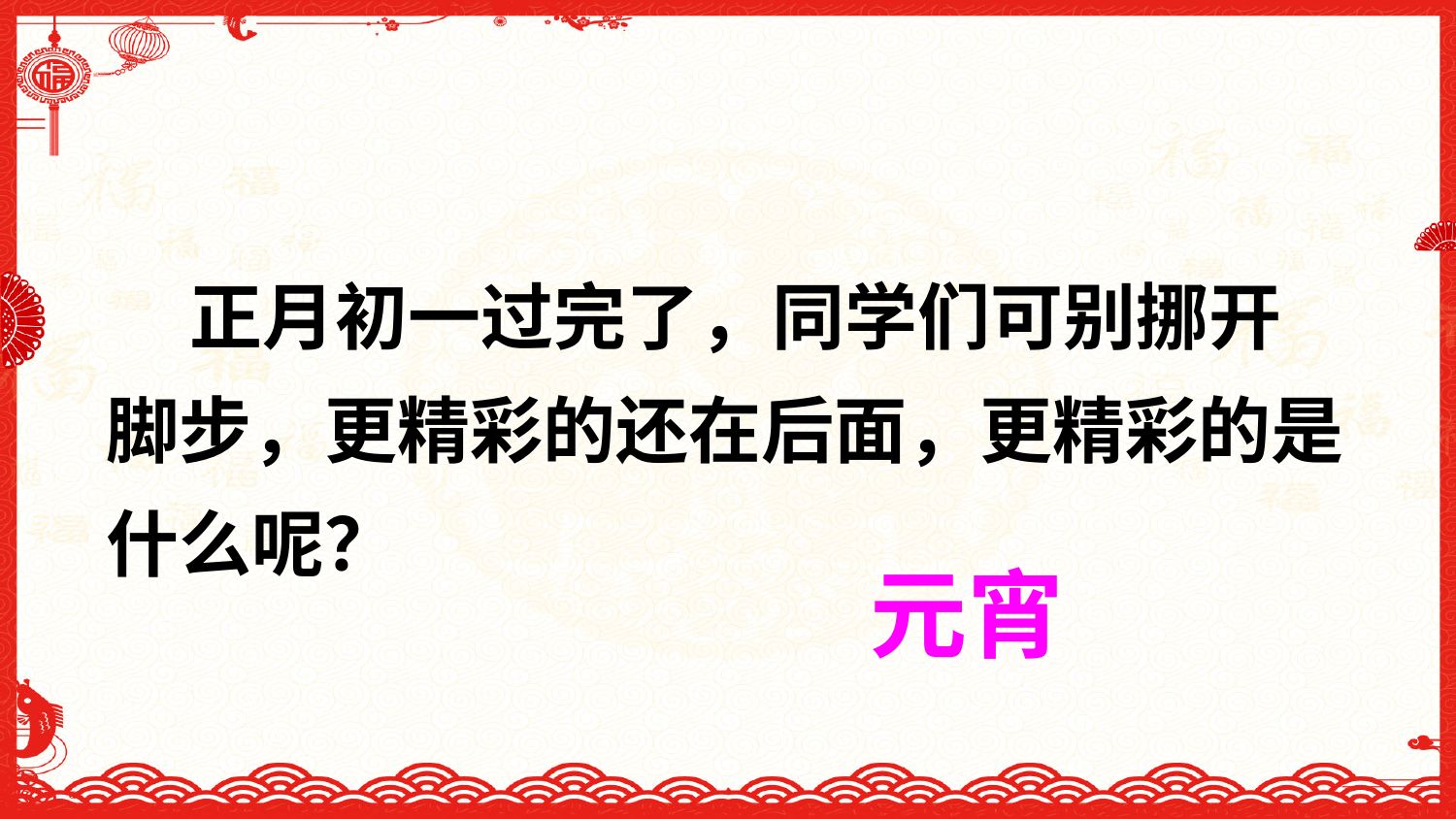

正月初一过完了，同学们可别挪开脚步，更精彩的还在后面，更精彩的是什么呢？
元宵